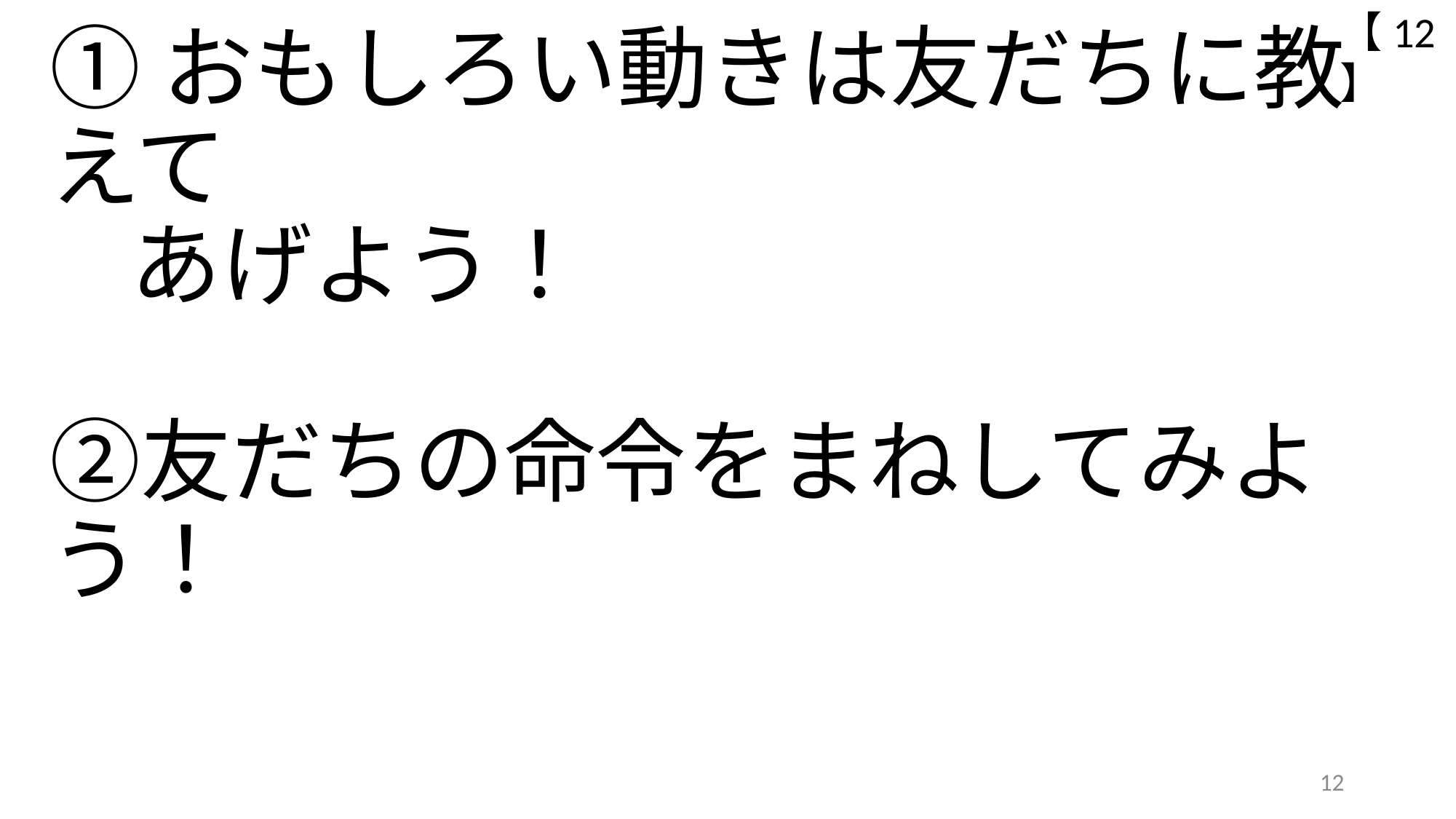

【12】
# ①おもしろい動きは友だちに教えて あげよう！ ②友だちの命令をまねしてみよう！
12